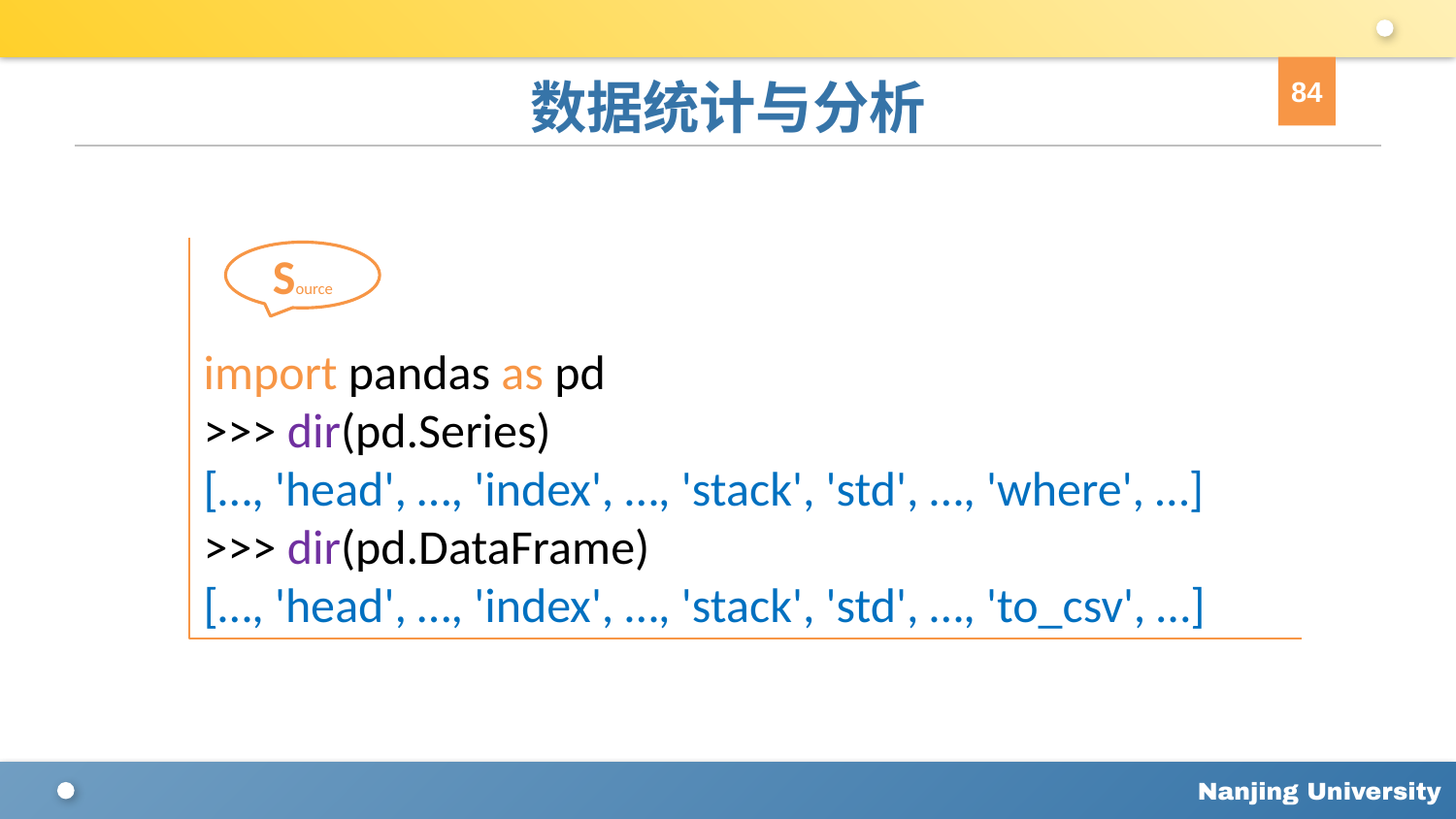

84
# 数据统计与分析

import pandas as pd
>>> dir(pd.Series)
[…, 'head', …, 'index', …, 'stack', 'std', …, 'where', …]
>>> dir(pd.DataFrame)
[…, 'head', …, 'index', …, 'stack', 'std', …, 'to_csv', …]
Source